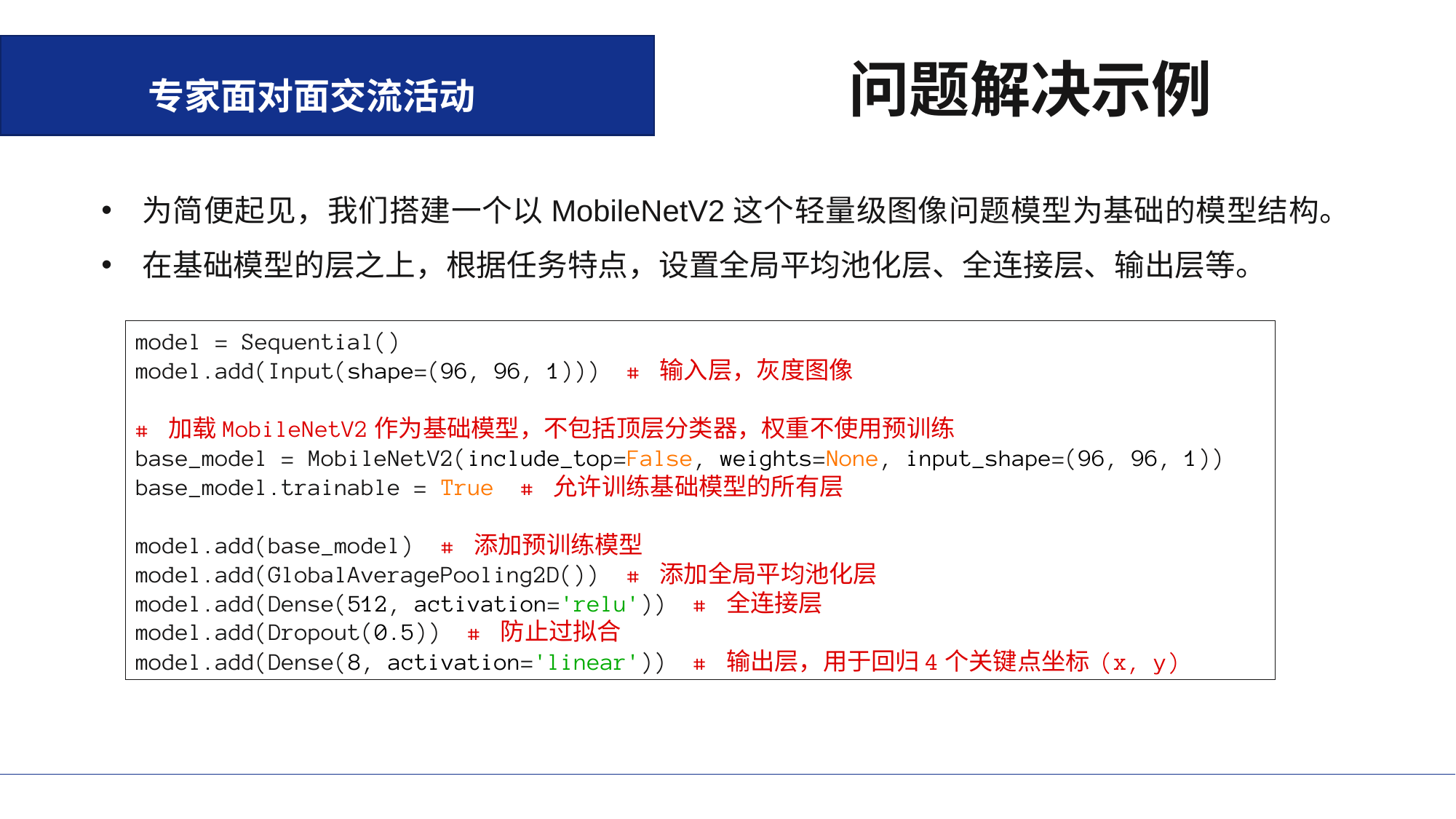

问题解决示例
专家面对面交流活动
为简便起见，我们搭建一个以MobileNetV2这个轻量级图像问题模型为基础的模型结构。
在基础模型的层之上，根据任务特点，设置全局平均池化层、全连接层、输出层等。
model = Sequential()
model.add(Input(shape=(96, 96, 1)))  # 输入层，灰度图像
# 加载MobileNetV2作为基础模型，不包括顶层分类器，权重不使用预训练
base_model = MobileNetV2(include_top=False, weights=None, input_shape=(96, 96, 1))
base_model.trainable = True  # 允许训练基础模型的所有层
model.add(base_model)  # 添加预训练模型
model.add(GlobalAveragePooling2D())  # 添加全局平均池化层
model.add(Dense(512, activation='relu'))  # 全连接层
model.add(Dropout(0.5))  # 防止过拟合
model.add(Dense(8, activation='linear'))  # 输出层，用于回归4个关键点坐标 (x, y)